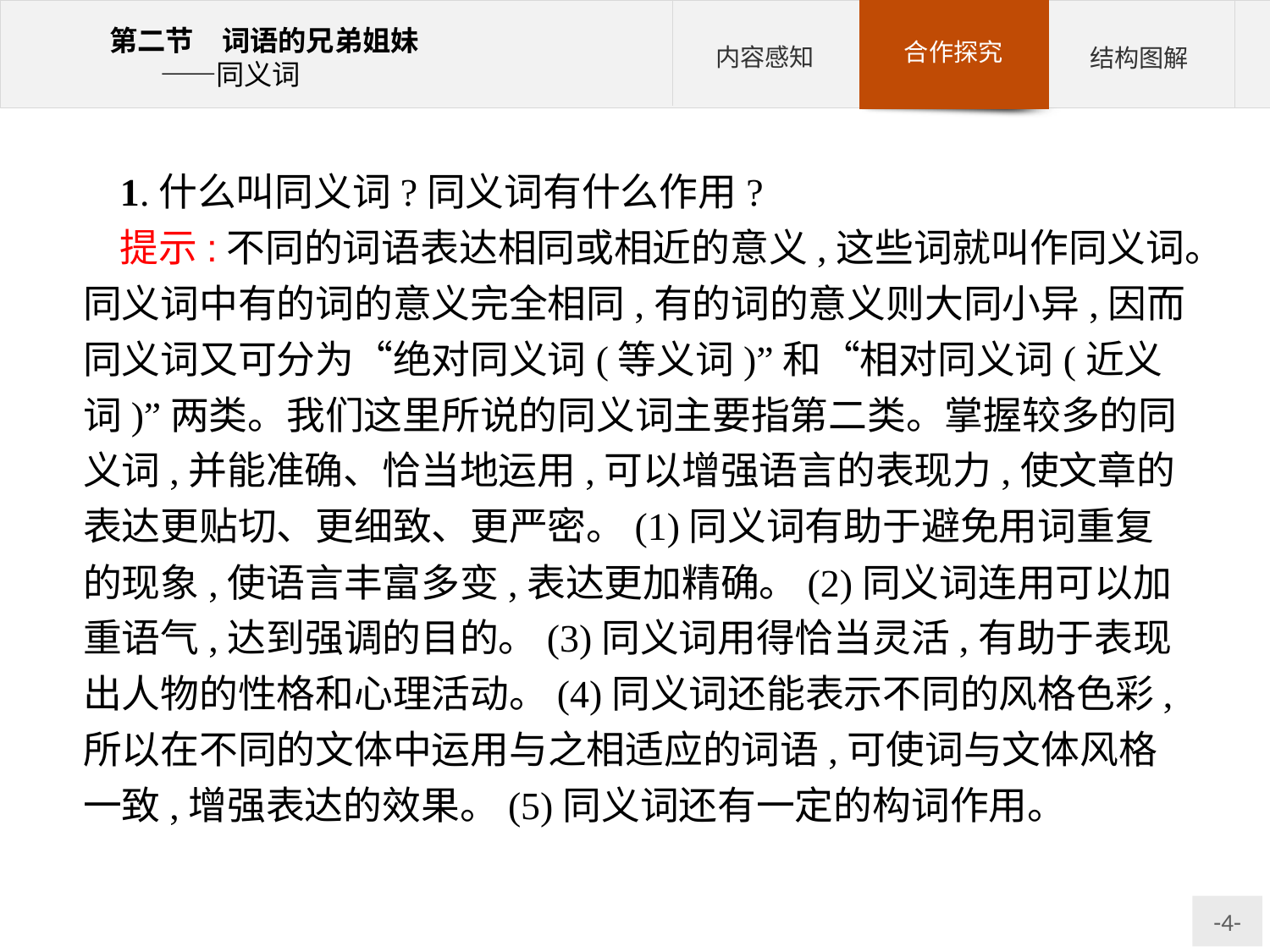

1.什么叫同义词?同义词有什么作用?
提示:不同的词语表达相同或相近的意义,这些词就叫作同义词。同义词中有的词的意义完全相同,有的词的意义则大同小异,因而同义词又可分为“绝对同义词(等义词)”和“相对同义词(近义词)”两类。我们这里所说的同义词主要指第二类。掌握较多的同义词,并能准确、恰当地运用,可以增强语言的表现力,使文章的表达更贴切、更细致、更严密。(1)同义词有助于避免用词重复的现象,使语言丰富多变,表达更加精确。(2)同义词连用可以加重语气,达到强调的目的。(3)同义词用得恰当灵活,有助于表现出人物的性格和心理活动。(4)同义词还能表示不同的风格色彩,所以在不同的文体中运用与之相适应的词语,可使词与文体风格一致,增强表达的效果。(5)同义词还有一定的构词作用。